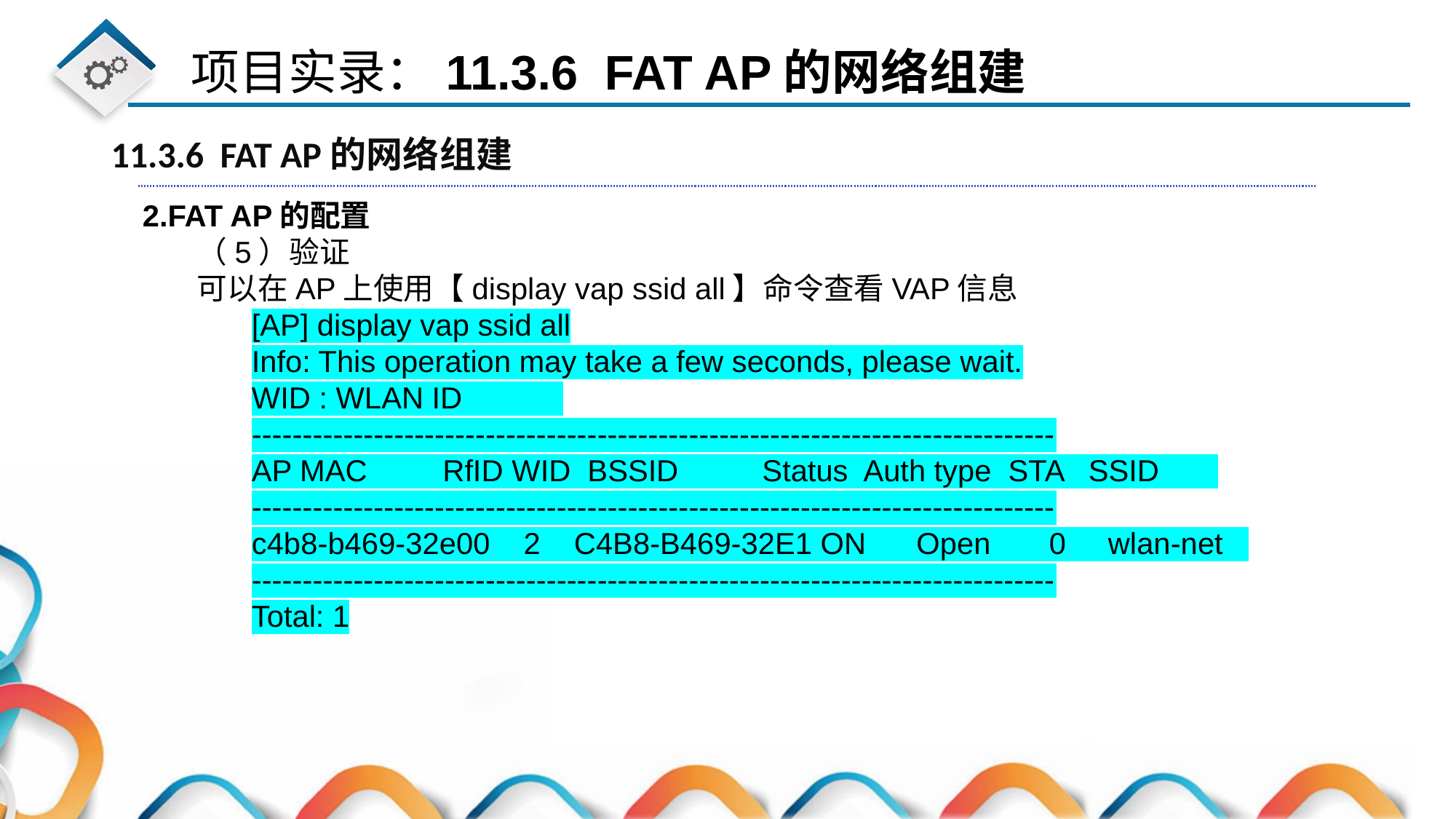

11.3.6  FAT AP的网络组建

2.FAT AP的配置
（5）验证
可以在AP上使用【display vap ssid all】命令查看VAP信息
[AP] display vap ssid all
Info: This operation may take a few seconds, please wait.
WID : WLAN ID
-------------------------------------------------------------------------------
AP MAC         RfID WID  BSSID          Status  Auth type  STA   SSID
-------------------------------------------------------------------------------
c4b8-b469-32e00    2    C4B8-B469-32E1 ON      Open       0     wlan-net
-------------------------------------------------------------------------------
Total: 1